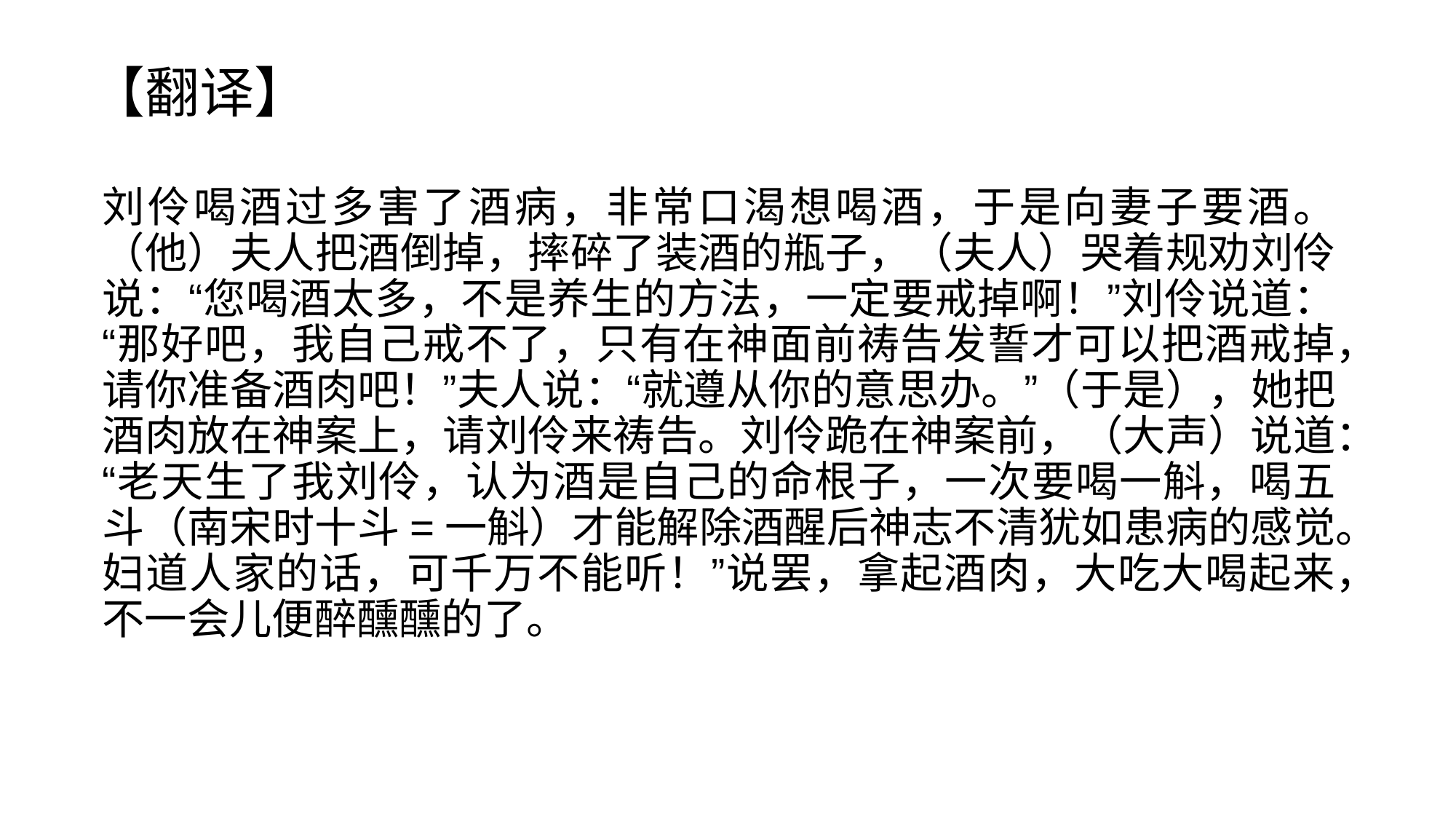

# 【翻译】
刘伶喝酒过多害了酒病，非常口渴想喝酒，于是向妻子要酒。（他）夫人把酒倒掉，摔碎了装酒的瓶子，（夫人）哭着规劝刘伶说：“您喝酒太多，不是养生的方法，一定要戒掉啊！”刘伶说道：“那好吧，我自己戒不了，只有在神面前祷告发誓才可以把酒戒掉，请你准备酒肉吧！”夫人说：“就遵从你的意思办。”（于是），她把酒肉放在神案上，请刘伶来祷告。刘伶跪在神案前，（大声）说道：“老天生了我刘伶，认为酒是自己的命根子，一次要喝一斛，喝五斗（南宋时十斗=一斛）才能解除酒醒后神志不清犹如患病的感觉。妇道人家的话，可千万不能听！”说罢，拿起酒肉，大吃大喝起来，不一会儿便醉醺醺的了。